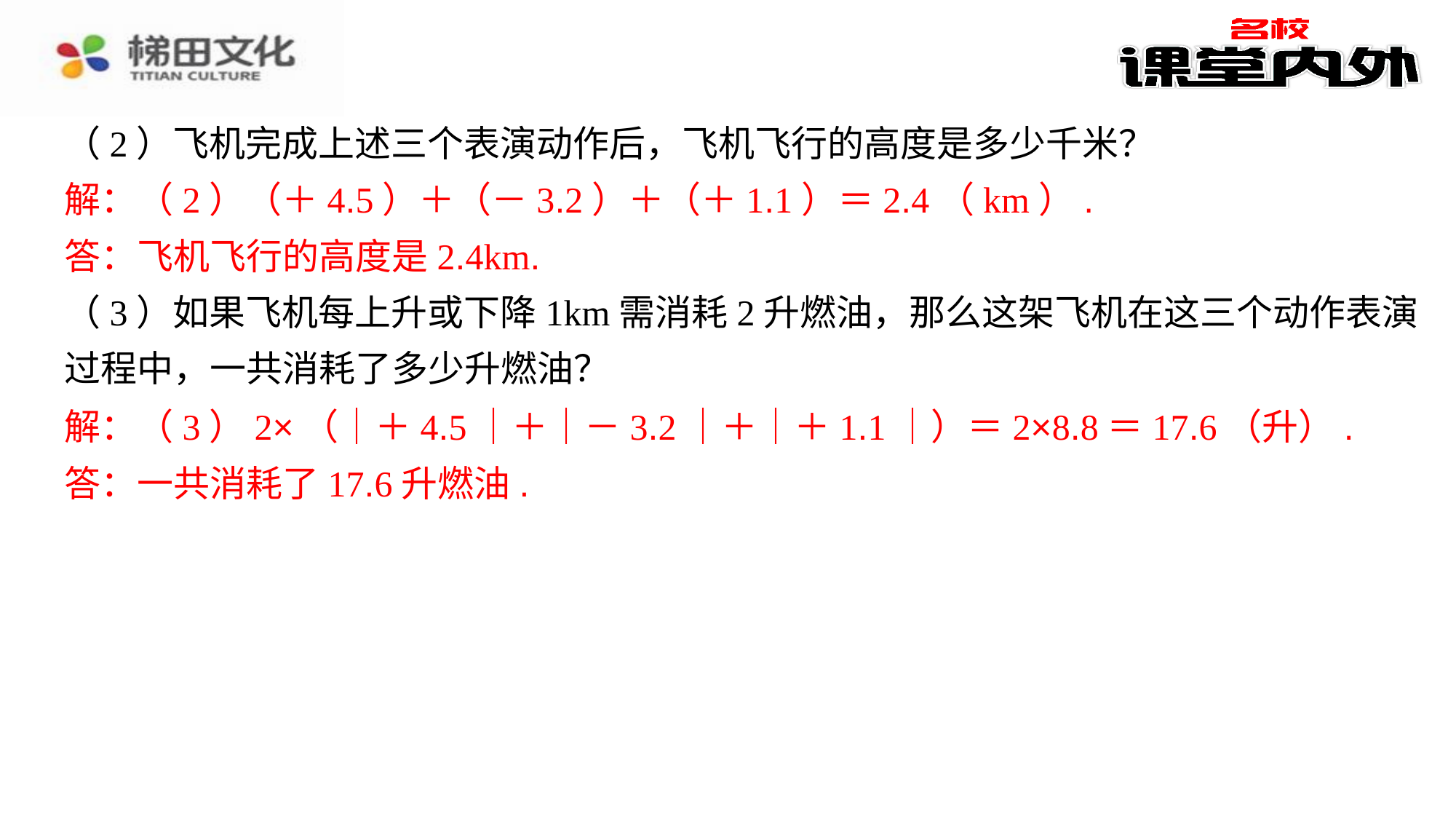

（2）飞机完成上述三个表演动作后，飞机飞行的高度是多少千米？
解：（2）（＋4.5）＋（－3.2）＋（＋1.1）＝2.4（km）.
答：飞机飞行的高度是2.4km.
（3）如果飞机每上升或下降1km需消耗2升燃油，那么这架飞机在这三个动作表演
过程中，一共消耗了多少升燃油？
解：（3）2×（｜＋4.5｜＋｜－3.2｜＋｜＋1.1｜）＝2×8.8＝17.6（升）.
答：一共消耗了17.6升燃油.
解：（2）（＋4.5）＋（－3.2）＋（＋1.1）＝2.4（km）.
答：飞机飞行的高度是2.4km.
解：（3）2×（｜＋4.5｜＋｜－3.2｜＋｜＋1.1｜）＝2×8.8＝17.6（升）.
答：一共消耗了17.6升燃油.